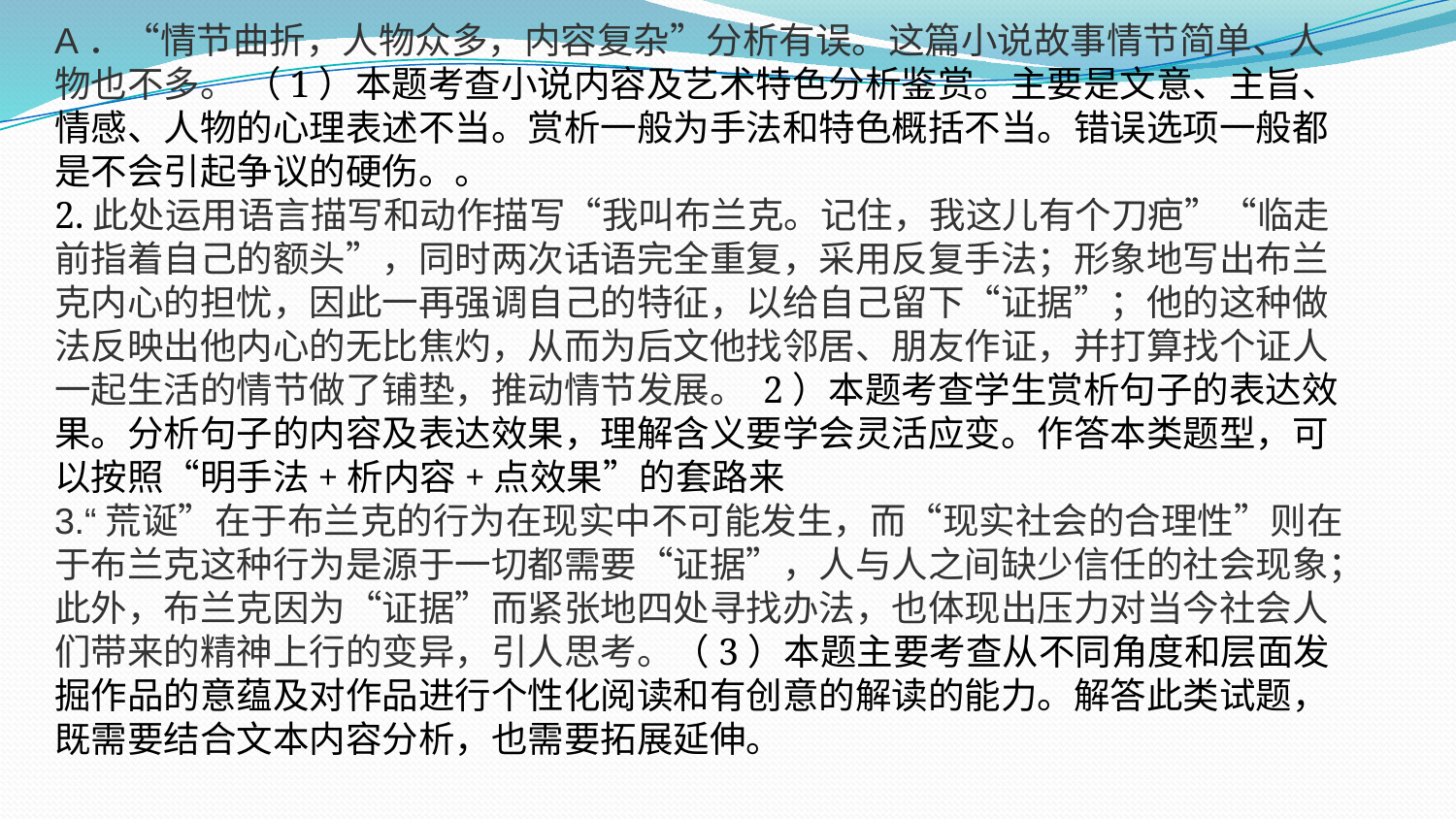

A．“情节曲折，人物众多，内容复杂”分析有误。这篇小说故事情节简单、人物也不多。 （1）本题考查小说内容及艺术特色分析鉴赏。主要是文意、主旨、情感、人物的心理表述不当。赏析一般为手法和特色概括不当。错误选项一般都是不会引起争议的硬伤。。
2.此处运用语言描写和动作描写“我叫布兰克。记住，我这儿有个刀疤”“临走前指着自己的额头”，同时两次话语完全重复，采用反复手法；形象地写出布兰克内心的担忧，因此一再强调自己的特征，以给自己留下“证据”；他的这种做法反映出他内心的无比焦灼，从而为后文他找邻居、朋友作证，并打算找个证人一起生活的情节做了铺垫，推动情节发展。 2）本题考查学生赏析句子的表达效果。分析句子的内容及表达效果，理解含义要学会灵活应变。作答本类题型，可以按照“明手法+析内容+点效果”的套路来
3.“荒诞”在于布兰克的行为在现实中不可能发生，而“现实社会的合理性”则在于布兰克这种行为是源于一切都需要“证据”，人与人之间缺少信任的社会现象；此外，布兰克因为“证据”而紧张地四处寻找办法，也体现出压力对当今社会人们带来的精神上行的变异，引人思考。（3）本题主要考查从不同角度和层面发掘作品的意蕴及对作品进行个性化阅读和有创意的解读的能力。解答此类试题，既需要结合文本内容分析，也需要拓展延伸。